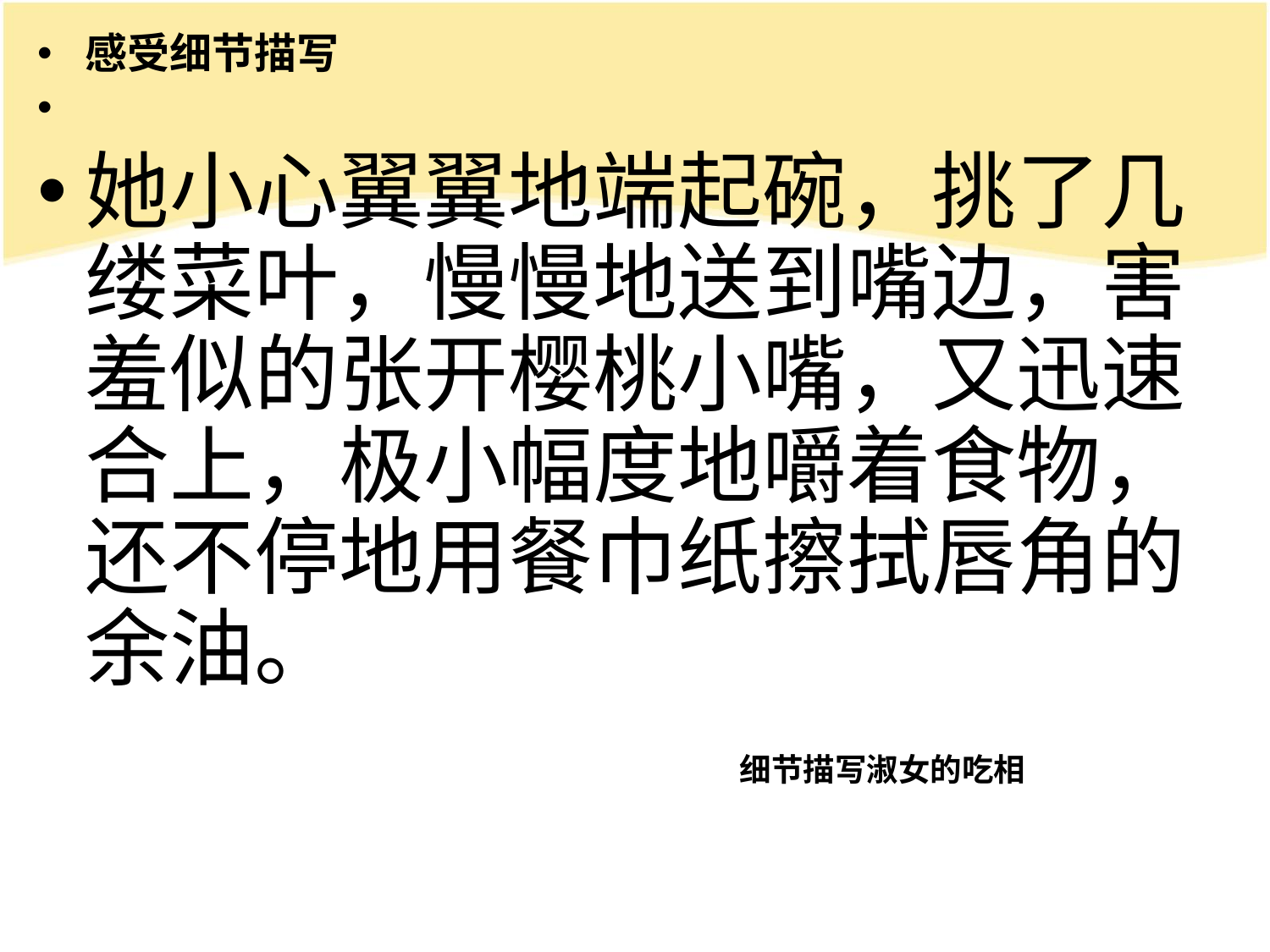

感受细节描写

她小心翼翼地端起碗，挑了几缕菜叶，慢慢地送到嘴边，害羞似的张开樱桃小嘴，又迅速合上，极小幅度地嚼着食物，还不停地用餐巾纸擦拭唇角的余油。

细节描写淑女的吃相